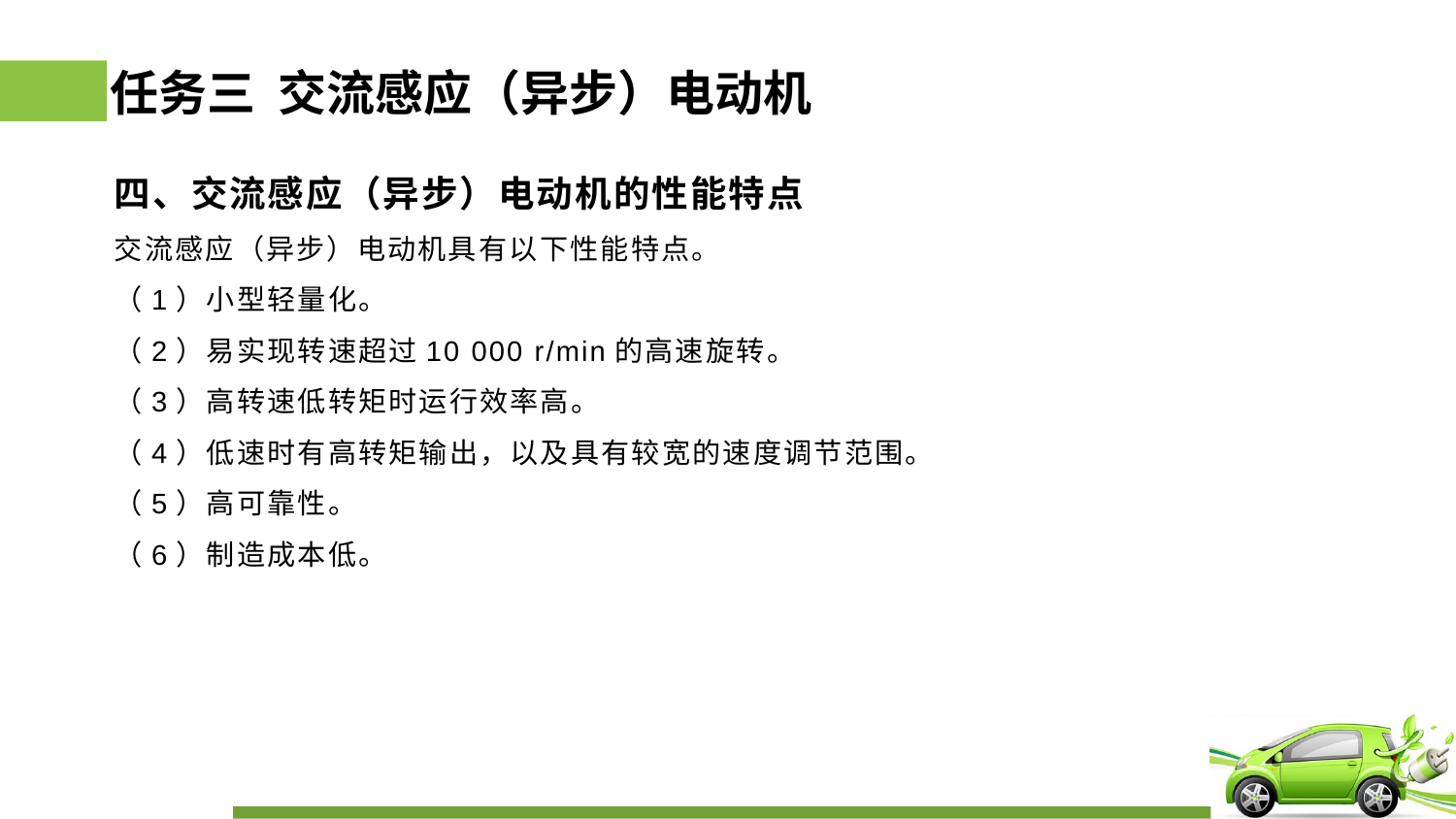

# 任务三  交流感应（异步）电动机
四、交流感应（异步）电动机的性能特点
交流感应（异步）电动机具有以下性能特点。
（1）小型轻量化。
（2）易实现转速超过10 000 r/min的高速旋转。
（3）高转速低转矩时运行效率高。
（4）低速时有高转矩输出，以及具有较宽的速度调节范围。
（5）高可靠性。
（6）制造成本低。